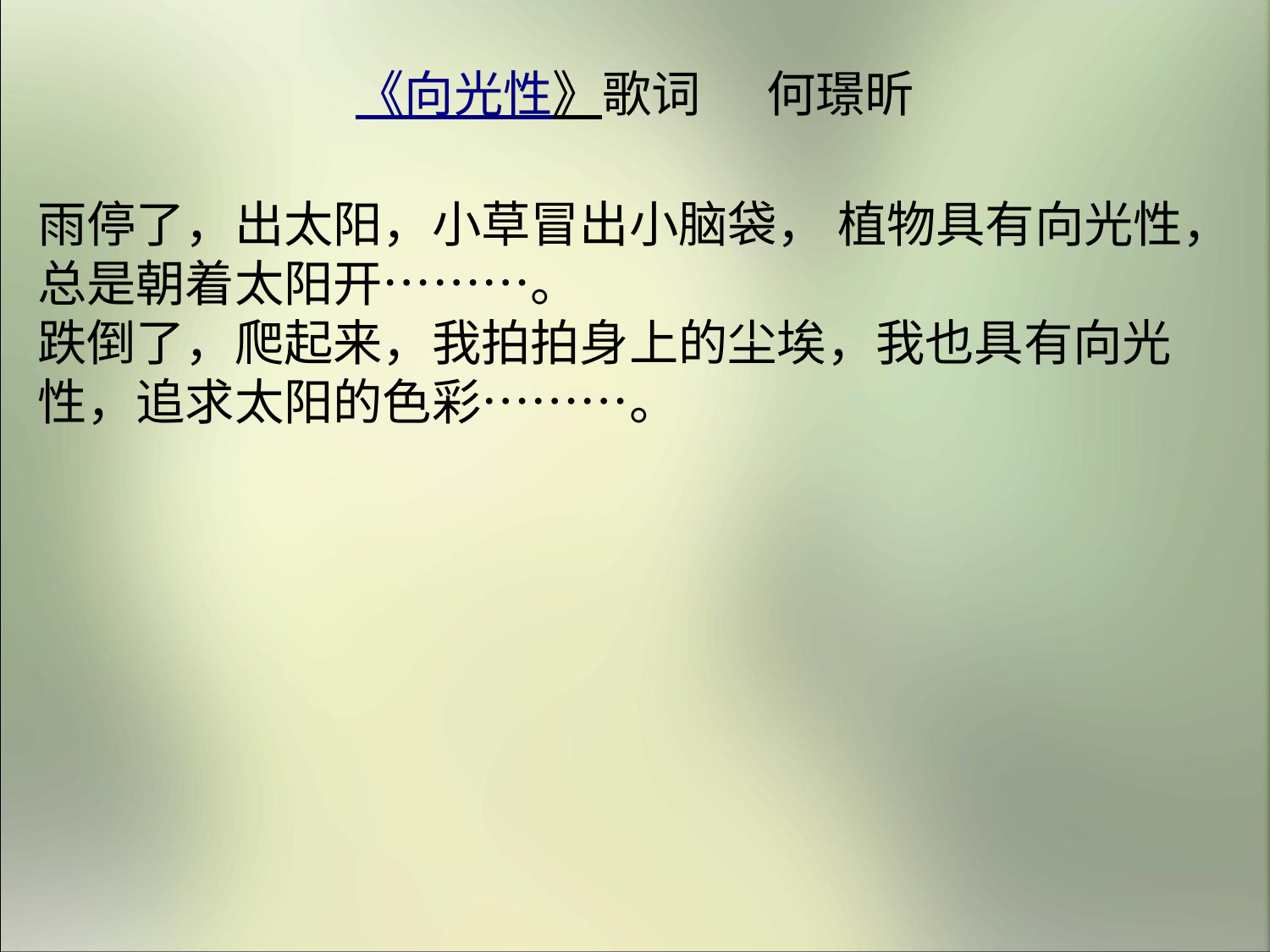

《向光性》歌词      何璟昕

雨停了，出太阳，小草冒出小脑袋， 植物具有向光性，总是朝着太阳开………。
跌倒了，爬起来，我拍拍身上的尘埃，我也具有向光性，追求太阳的色彩………。